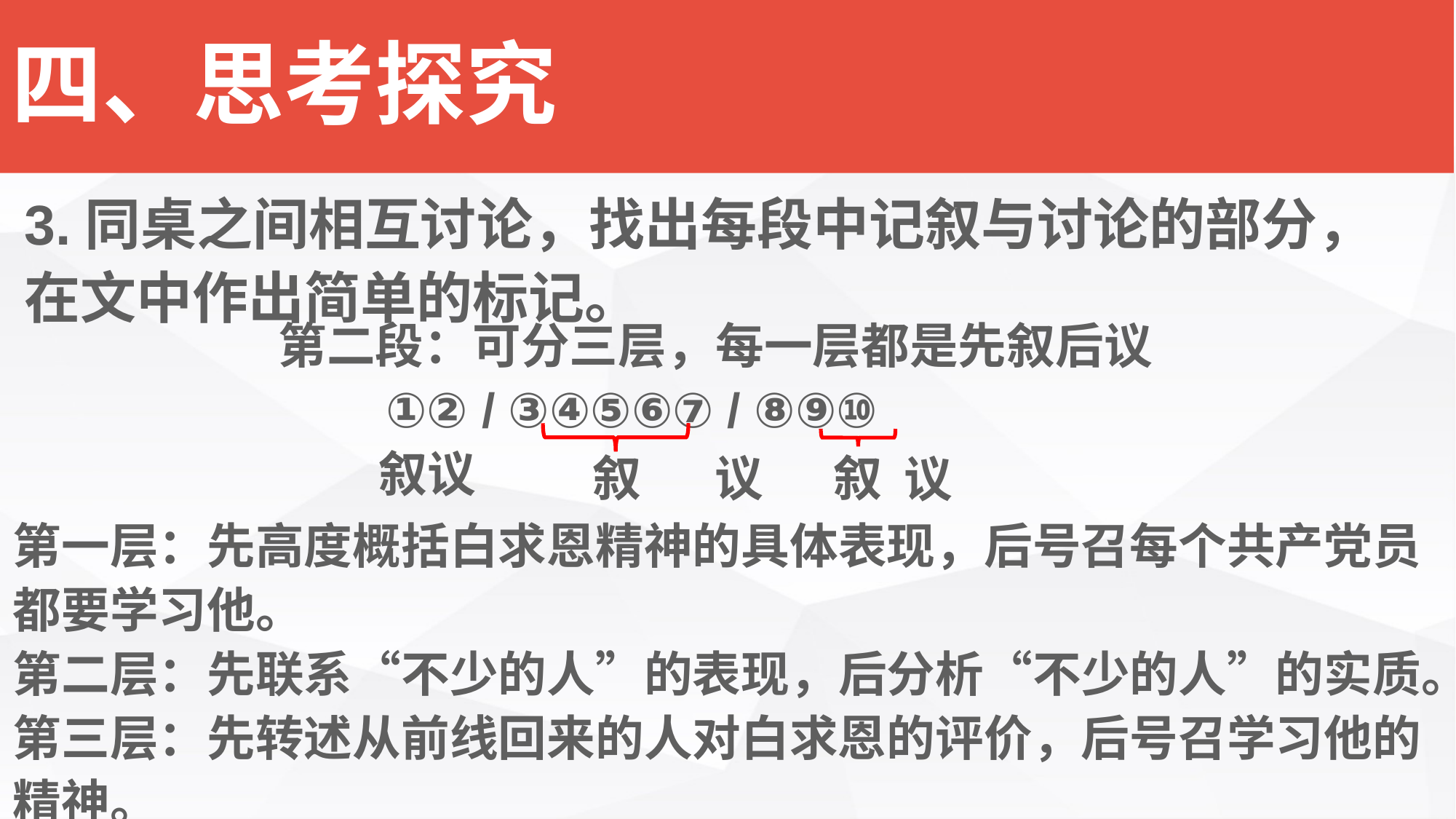

四、思考探究
3.同桌之间相互讨论，找出每段中记叙与讨论的部分，在文中作出简单的标记。
第二段：可分三层，每一层都是先叙后议
        ①② / ③④⑤⑥⑦ / ⑧⑨⑩
        叙议

叙
议
叙
议
第一层：先高度概括白求恩精神的具体表现，后号召每个共产党员都要学习他。
第二层：先联系“不少的人”的表现，后分析“不少的人”的实质。
第三层：先转述从前线回来的人对白求恩的评价，后号召学习他的精神。